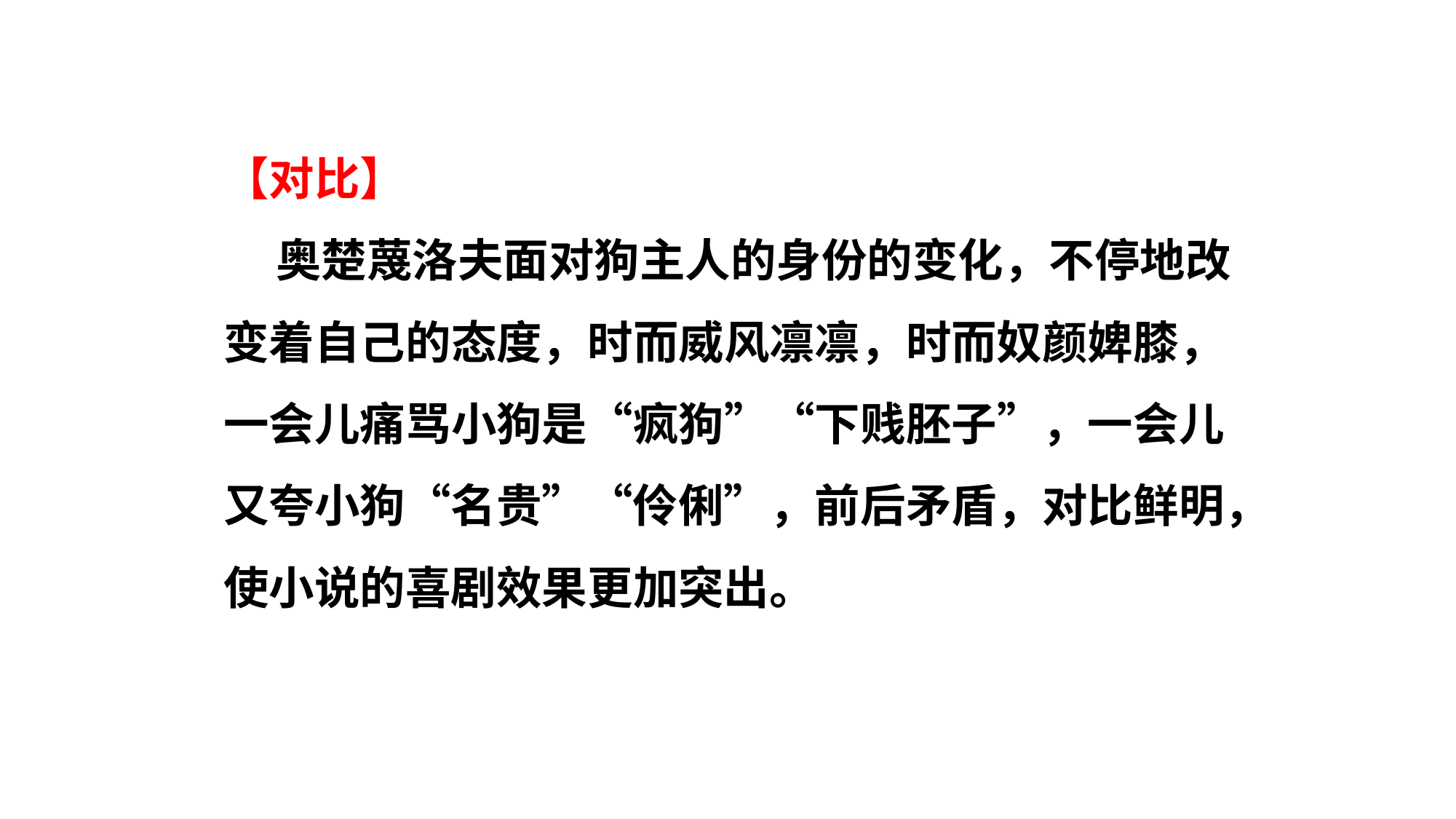

【对比】
    奥楚蔑洛夫面对狗主人的身份的变化，不停地改变着自己的态度，时而威风凛凛，时而奴颜婢膝，一会儿痛骂小狗是“疯狗”“下贱胚子”，一会儿又夸小狗“名贵”“伶俐”，前后矛盾，对比鲜明，使小说的喜剧效果更加突出。